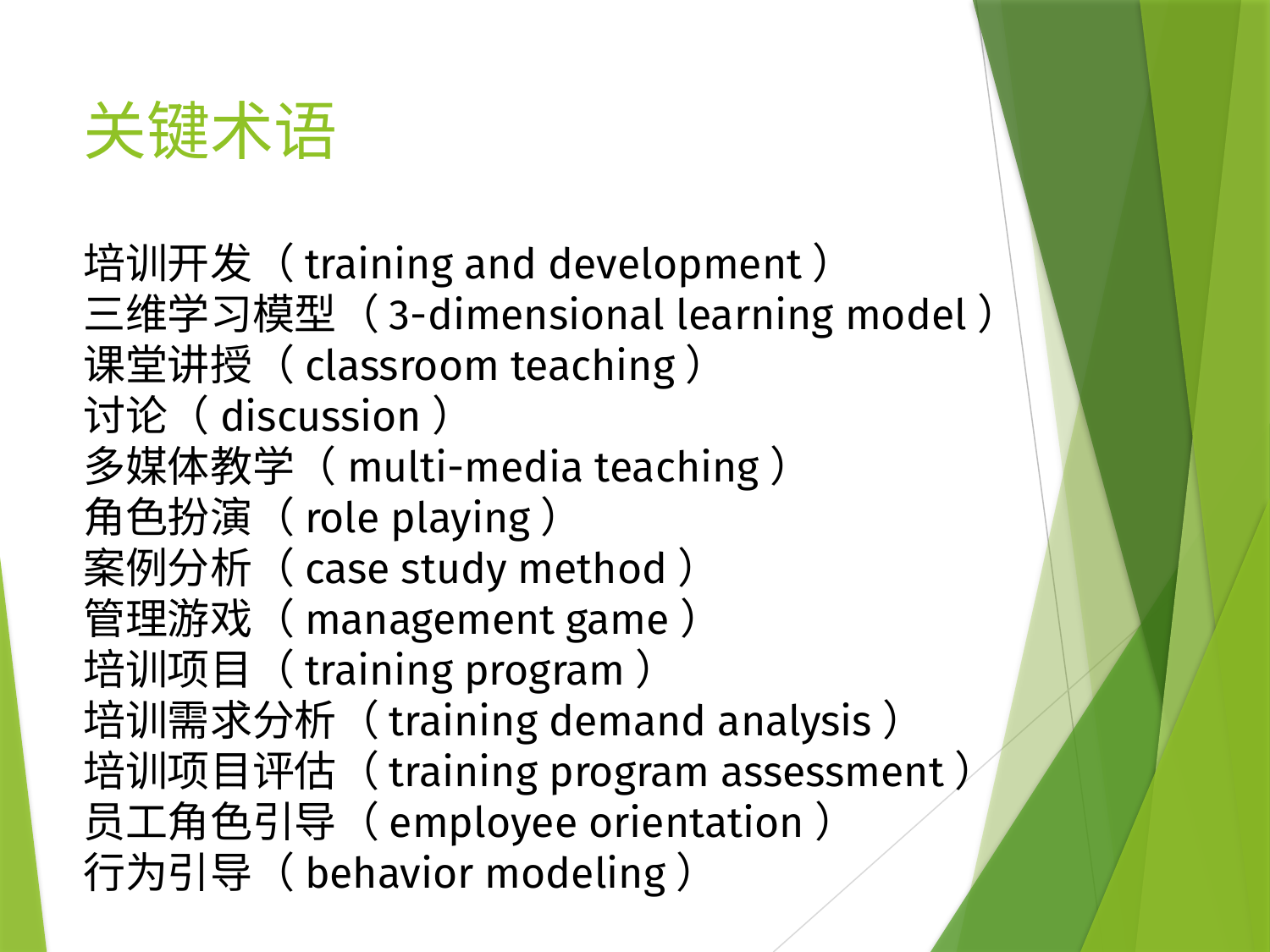

# 关键术语
培训开发（training and development）
三维学习模型（3-dimensional learning model）
课堂讲授（classroom teaching）
讨论（discussion）
多媒体教学（multi-media teaching）
角色扮演（role playing）
案例分析（case study method）
管理游戏（management game）
培训项目（training program）
培训需求分析（training demand analysis）
培训项目评估（training program assessment）
员工角色引导（employee orientation）
行为引导（behavior modeling）